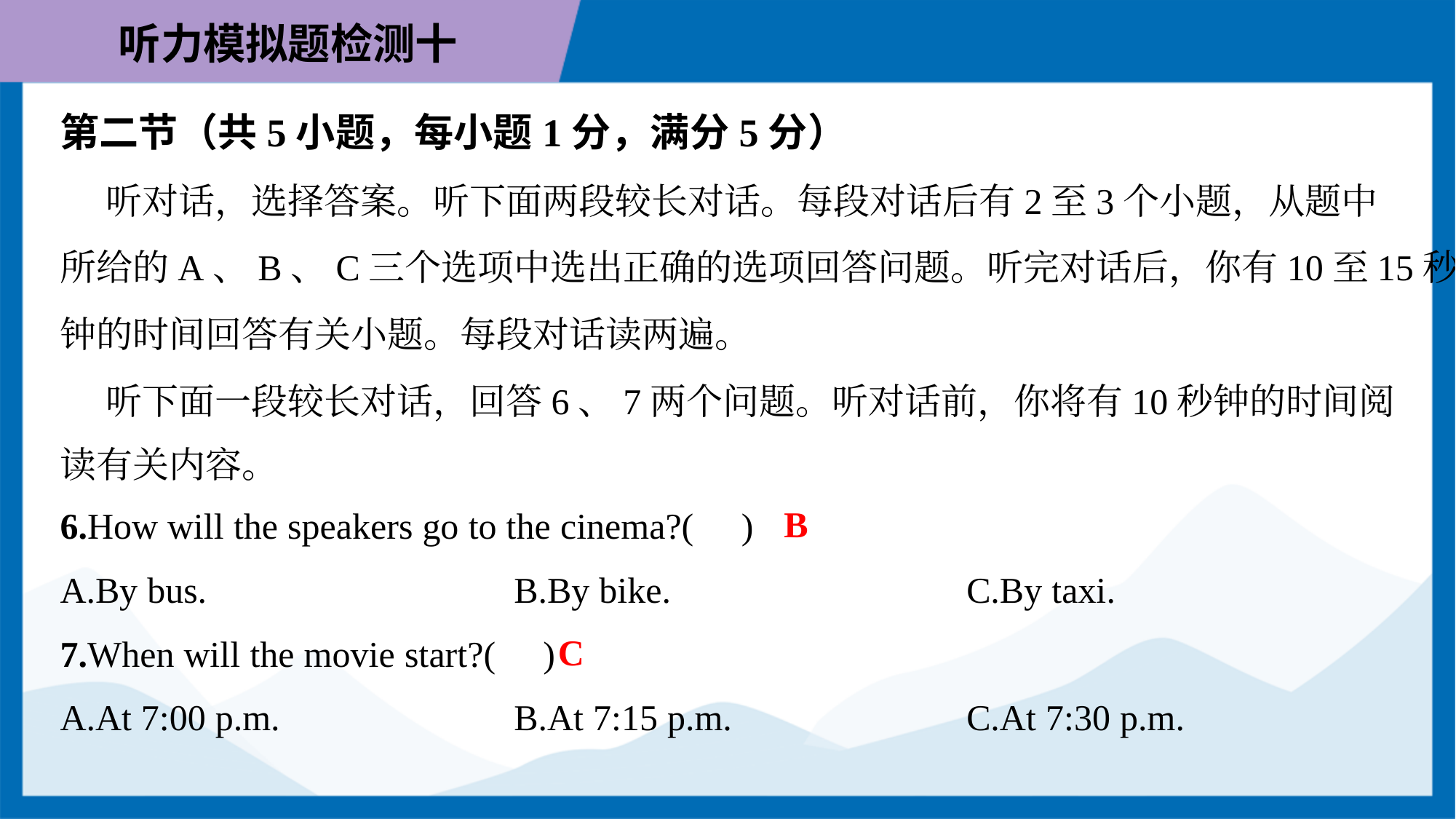

第二节（共5小题，每小题1分，满分5分）
    听对话，选择答案。听下面两段较长对话。每段对话后有2至3个小题，从题中
所给的A、B、C三个选项中选出正确的选项回答问题。听完对话后，你有10至15秒
钟的时间回答有关小题。每段对话读两遍。
    听下面一段较长对话，回答6、7两个问题。听对话前，你将有10秒钟的时间阅
读有关内容。
B
6.How will the speakers go to the cinema?(     )
A.By bus.	B.By bike.	C.By taxi.
C
7.When will the movie start?(     )
A.At 7:00 p.m.	B.At 7:15 p.m.	C.At 7:30 p.m.